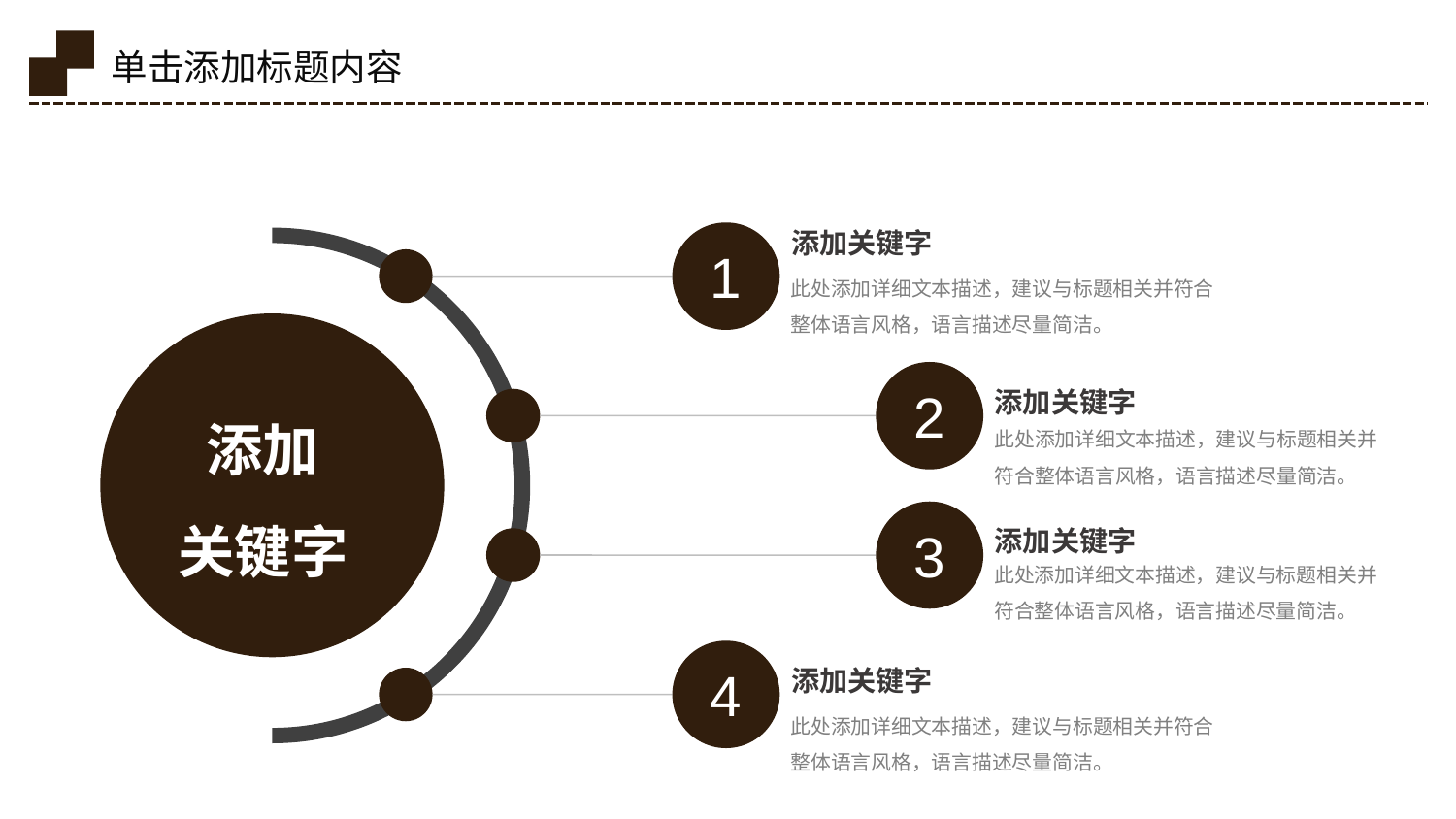

单击添加标题内容
添加关键字
此处添加详细文本描述，建议与标题相关并符合整体语言风格，语言描述尽量简洁。
1

添加
关键字
2
添加关键字
此处添加详细文本描述，建议与标题相关并符合整体语言风格，语言描述尽量简洁。

添加关键字
此处添加详细文本描述，建议与标题相关并符合整体语言风格，语言描述尽量简洁。
3

4
添加关键字
此处添加详细文本描述，建议与标题相关并符合整体语言风格，语言描述尽量简洁。